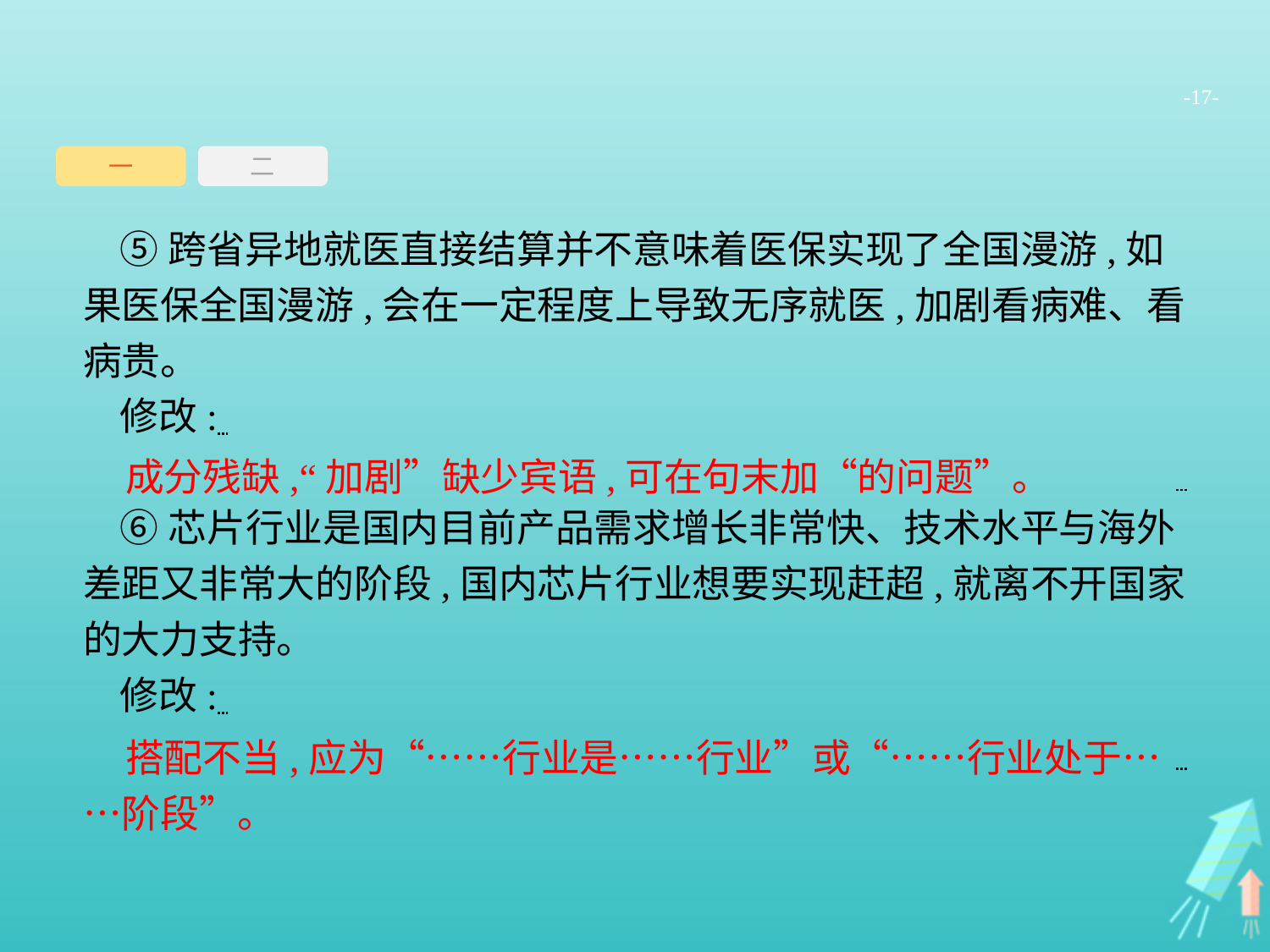

-17-
一
二
⑤跨省异地就医直接结算并不意味着医保实现了全国漫游,如果医保全国漫游,会在一定程度上导致无序就医,加剧看病难、看病贵。
修改:

⑥芯片行业是国内目前产品需求增长非常快、技术水平与海外差距又非常大的阶段,国内芯片行业想要实现赶超,就离不开国家的大力支持。
修改:

成分残缺,“加剧”缺少宾语,可在句末加“的问题”。
搭配不当,应为“……行业是……行业”或“……行业处于……阶段”。